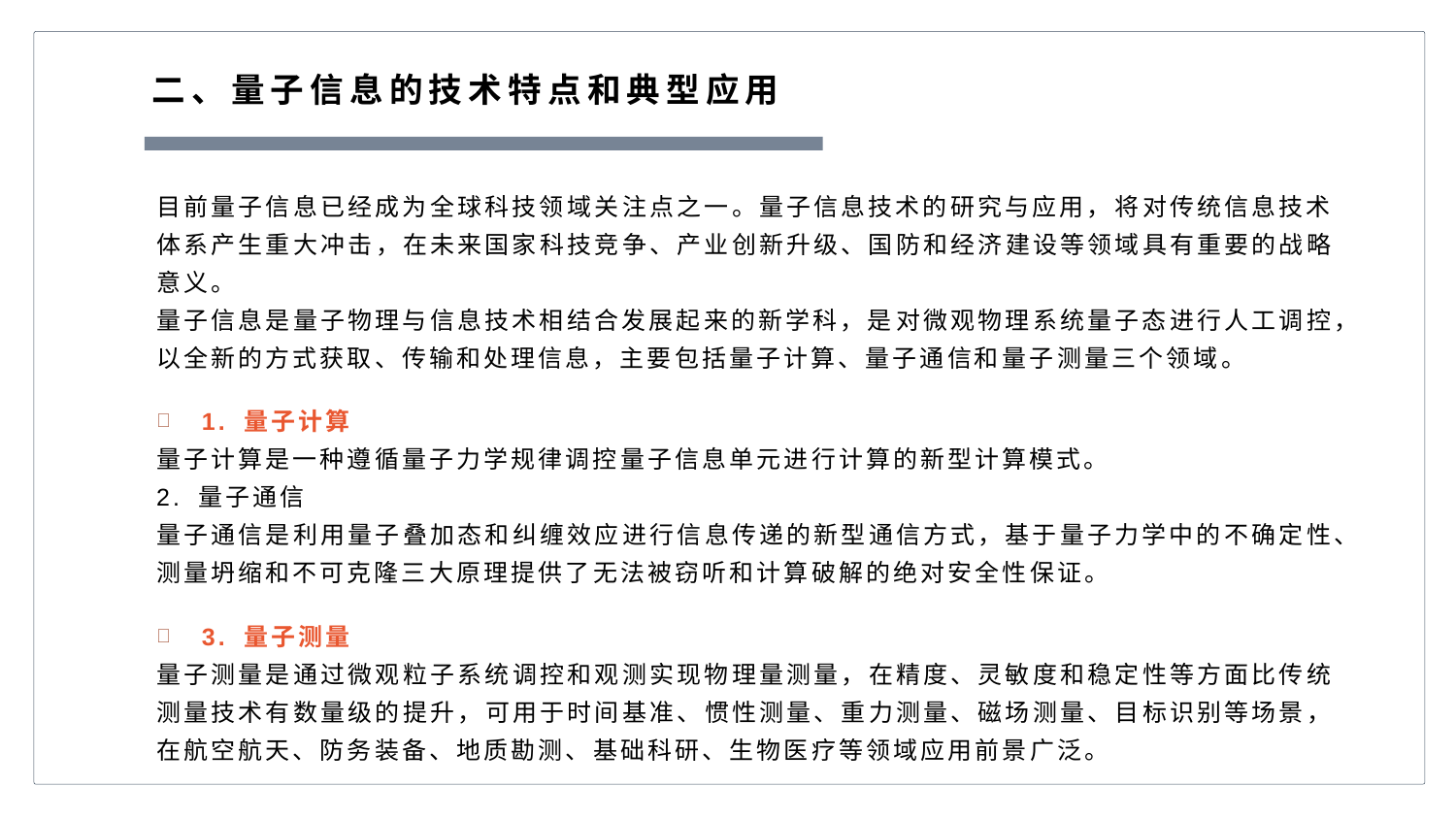

二、量子信息的技术特点和典型应用

目前量子信息已经成为全球科技领域关注点之一。量子信息技术的研究与应用，将对传统信息技术体系产生重大冲击，在未来国家科技竞争、产业创新升级、国防和经济建设等领域具有重要的战略意义。
量子信息是量子物理与信息技术相结合发展起来的新学科，是对微观物理系统量子态进行人工调控，以全新的方式获取、传输和处理信息，主要包括量子计算、量子通信和量子测量三个领域。
1. 量子计算
量子计算是一种遵循量子力学规律调控量子信息单元进行计算的新型计算模式。
2. 量子通信
量子通信是利用量子叠加态和纠缠效应进行信息传递的新型通信方式，基于量子力学中的不确定性、测量坍缩和不可克隆三大原理提供了无法被窃听和计算破解的绝对安全性保证。
3. 量子测量
量子测量是通过微观粒子系统调控和观测实现物理量测量，在精度、灵敏度和稳定性等方面比传统测量技术有数量级的提升，可用于时间基准、惯性测量、重力测量、磁场测量、目标识别等场景，在航空航天、防务装备、地质勘测、基础科研、生物医疗等领域应用前景广泛。